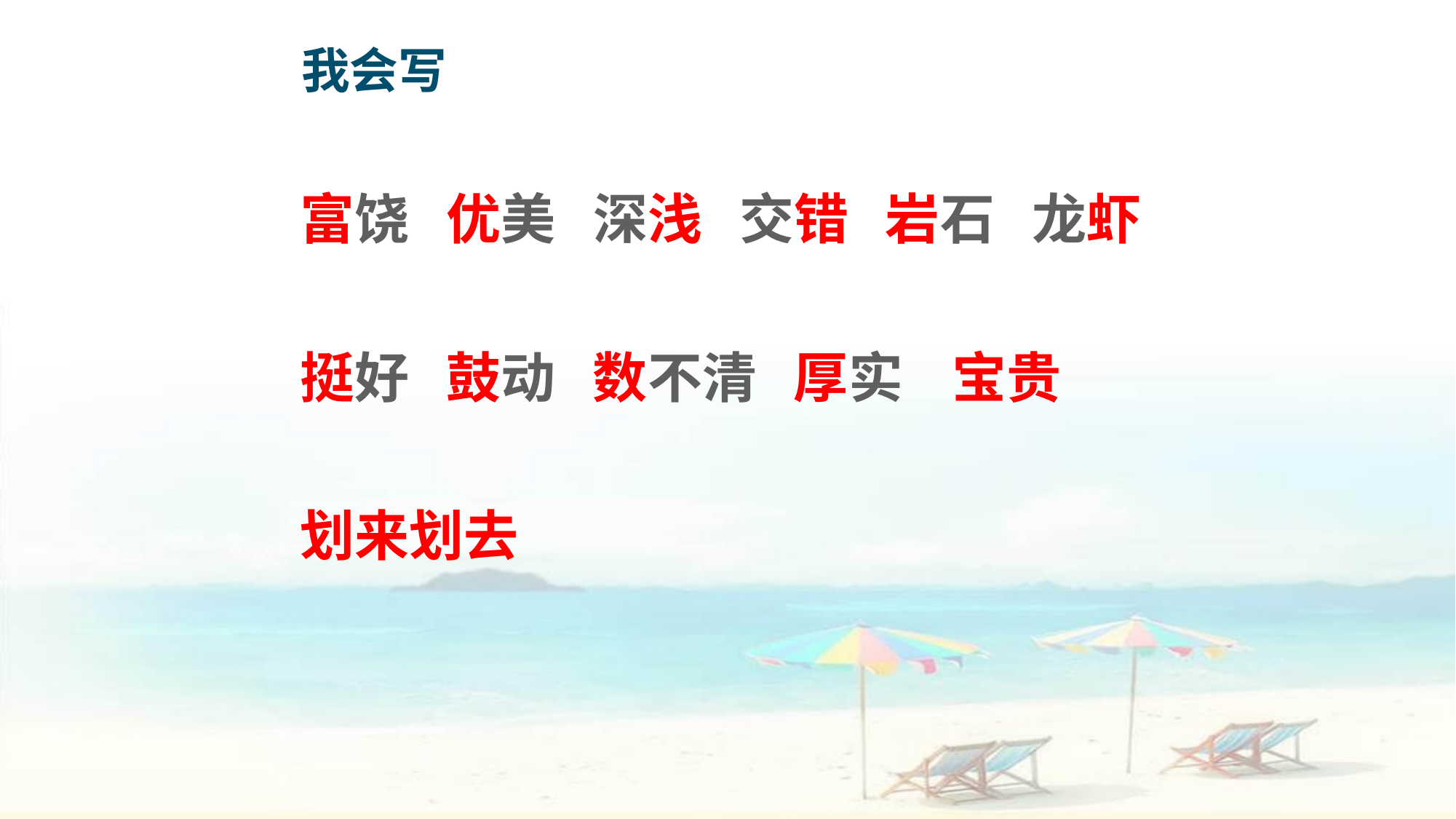

我会写
富饶   优美   深浅   交错   岩石   龙虾
挺好   鼓动   数不清   厚实    宝贵
划来划去